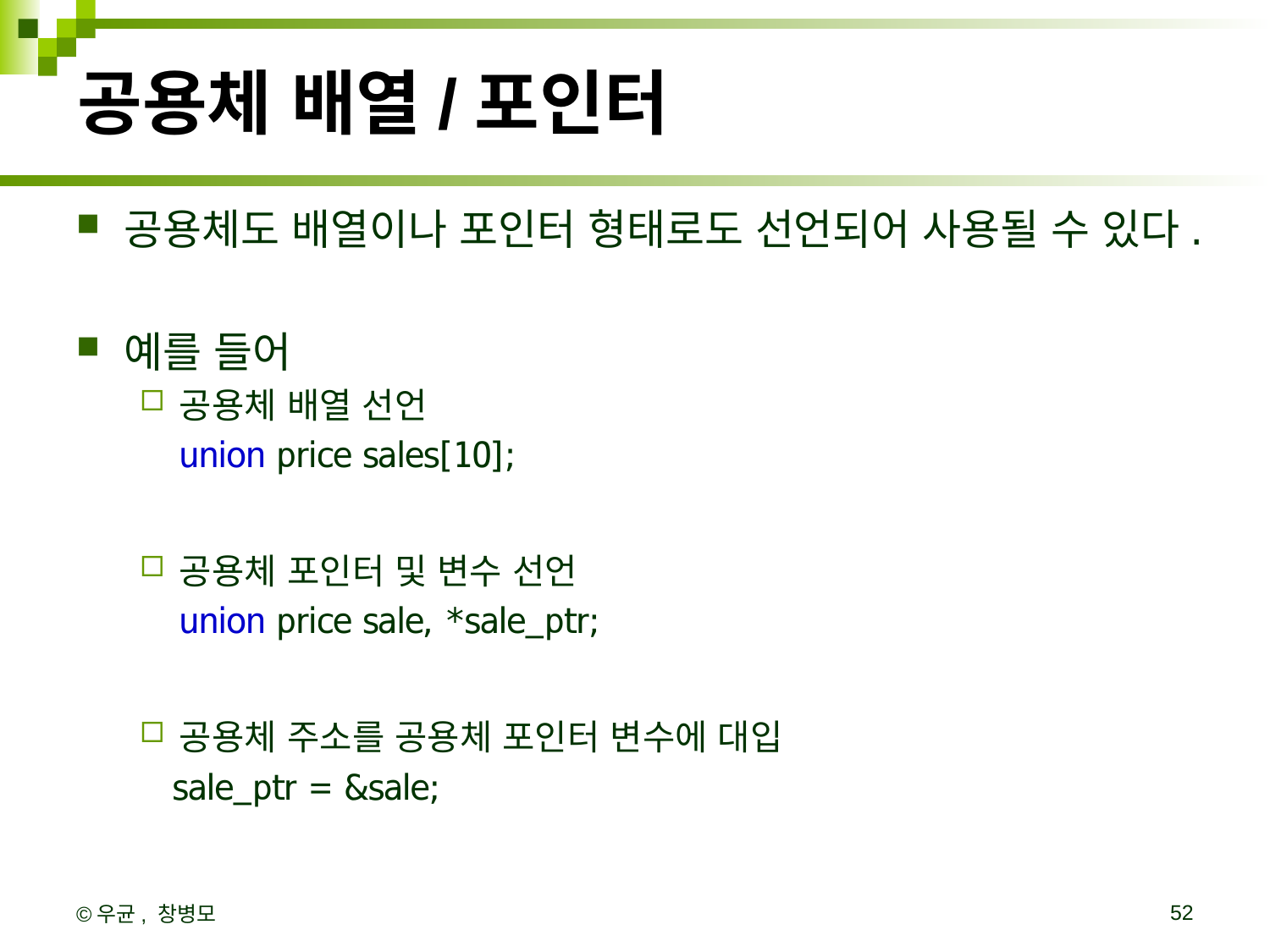

# 공용체 배열/포인터
공용체도 배열이나 포인터 형태로도 선언되어 사용될 수 있다.
예를 들어
공용체 배열 선언
	union price sales[10];

공용체 포인터 및 변수 선언
	union price sale, *sale_ptr;

공용체 주소를 공용체 포인터 변수에 대입
   sale_ptr = &sale;
©우균, 창병모
52